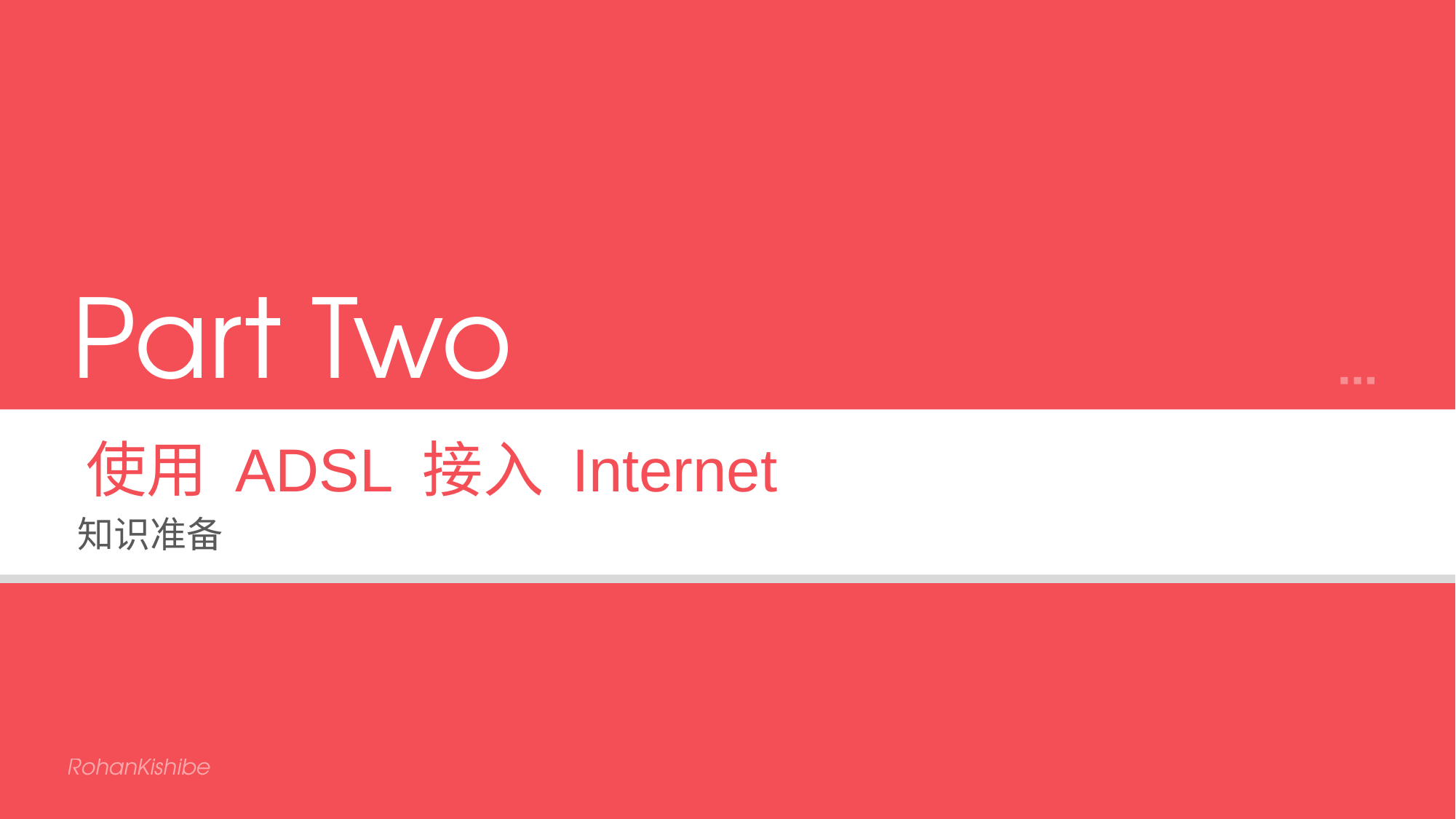

Part Two

使用 ADSL 接入 Internet
知识准备

RohanKishibe